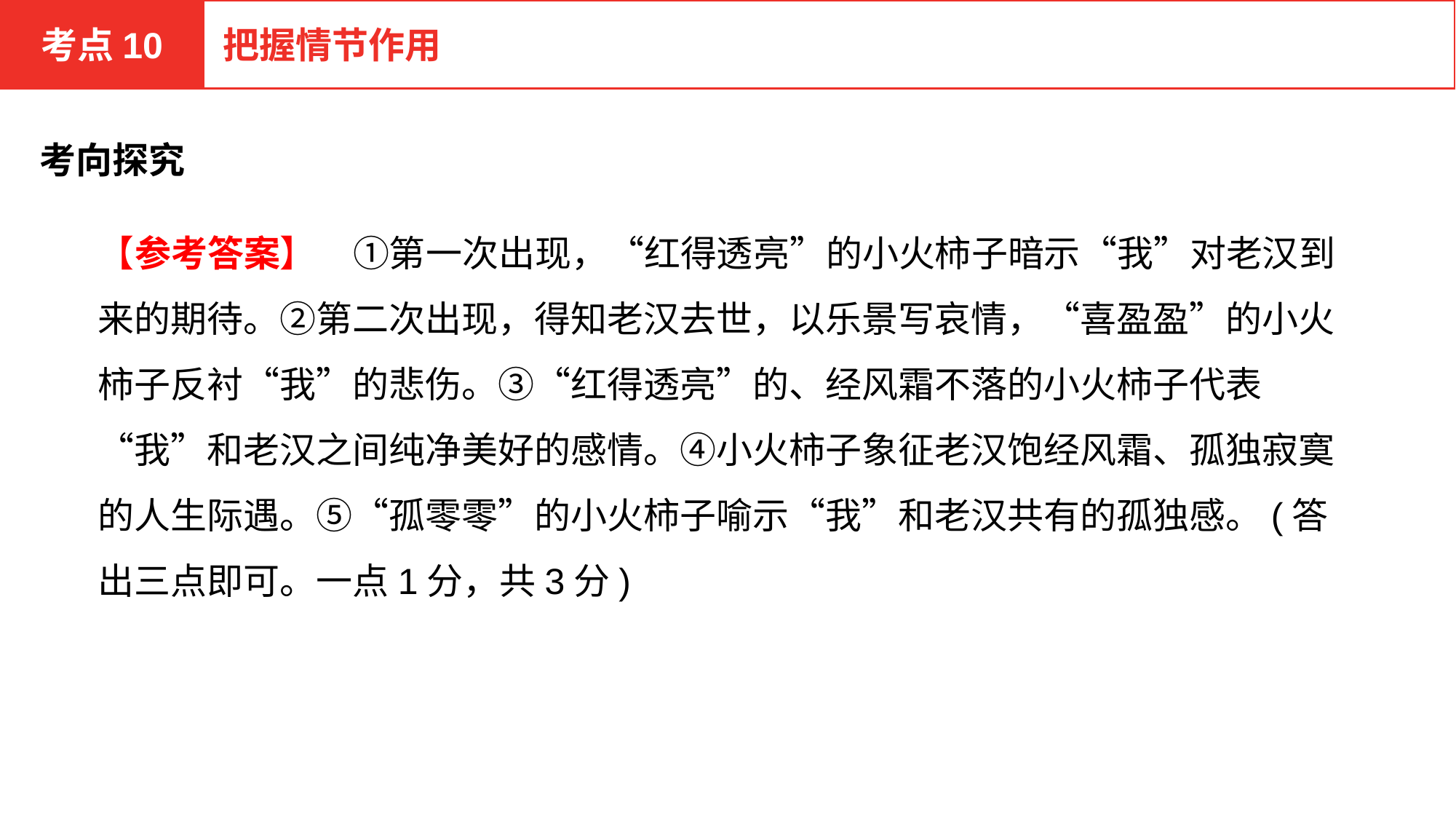

考点10
把握情节作用
考向探究

【参考答案】　①第一次出现，“红得透亮”的小火柿子暗示“我”对老汉到来的期待。②第二次出现，得知老汉去世，以乐景写哀情，“喜盈盈”的小火柿子反衬“我”的悲伤。③“红得透亮”的、经风霜不落的小火柿子代表“我”和老汉之间纯净美好的感情。④小火柿子象征老汉饱经风霜、孤独寂寞的人生际遇。⑤“孤零零”的小火柿子喻示“我”和老汉共有的孤独感。(答出三点即可。一点1分，共3分)